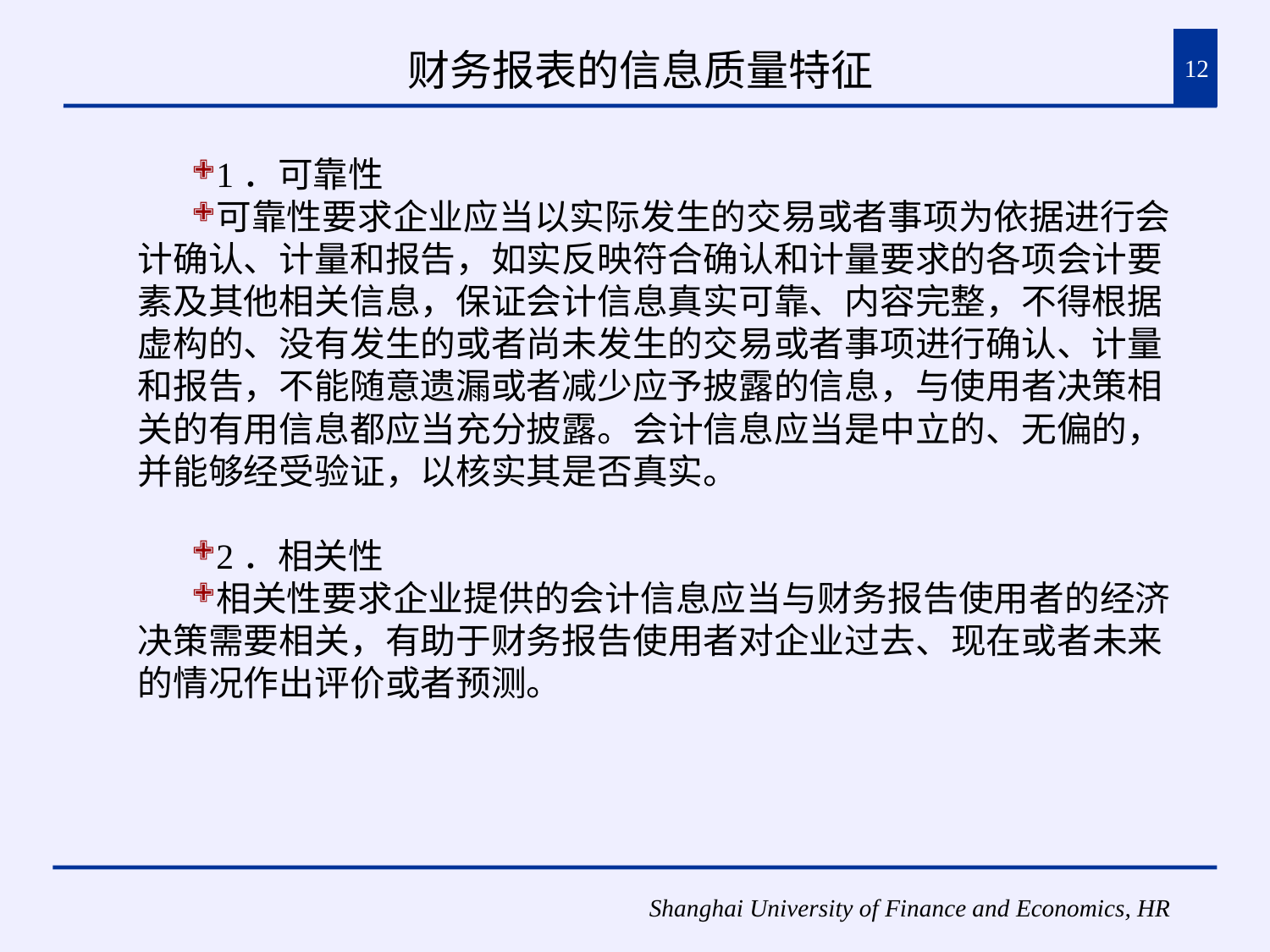

# 财务报表的信息质量特征
12
1．可靠性
可靠性要求企业应当以实际发生的交易或者事项为依据进行会计确认、计量和报告，如实反映符合确认和计量要求的各项会计要素及其他相关信息，保证会计信息真实可靠、内容完整，不得根据虚构的、没有发生的或者尚未发生的交易或者事项进行确认、计量和报告，不能随意遗漏或者减少应予披露的信息，与使用者决策相关的有用信息都应当充分披露。会计信息应当是中立的、无偏的，并能够经受验证，以核实其是否真实。

2．相关性
相关性要求企业提供的会计信息应当与财务报告使用者的经济决策需要相关，有助于财务报告使用者对企业过去、现在或者未来的情况作出评价或者预测。